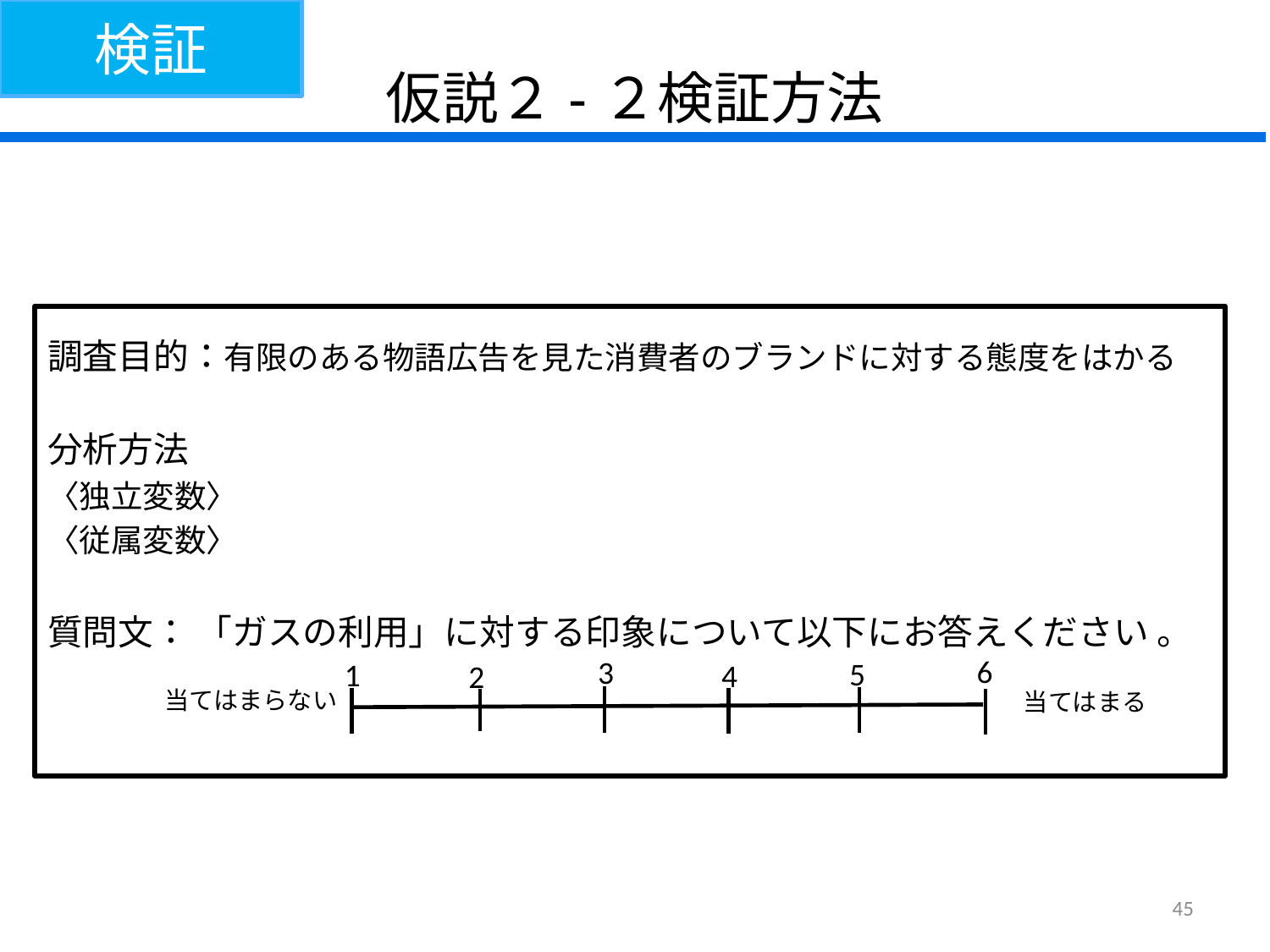

検証
# 仮説２-２検証方法
調査目的：有限のある物語広告を見た消費者のブランドに対する態度をはかる

分析方法
〈独立変数〉
〈従属変数〉

質問文： 「ガスの利用」に対する印象について以下にお答えください 。

6
3
5
1
4
2
当てはまらない
当てはまる
45